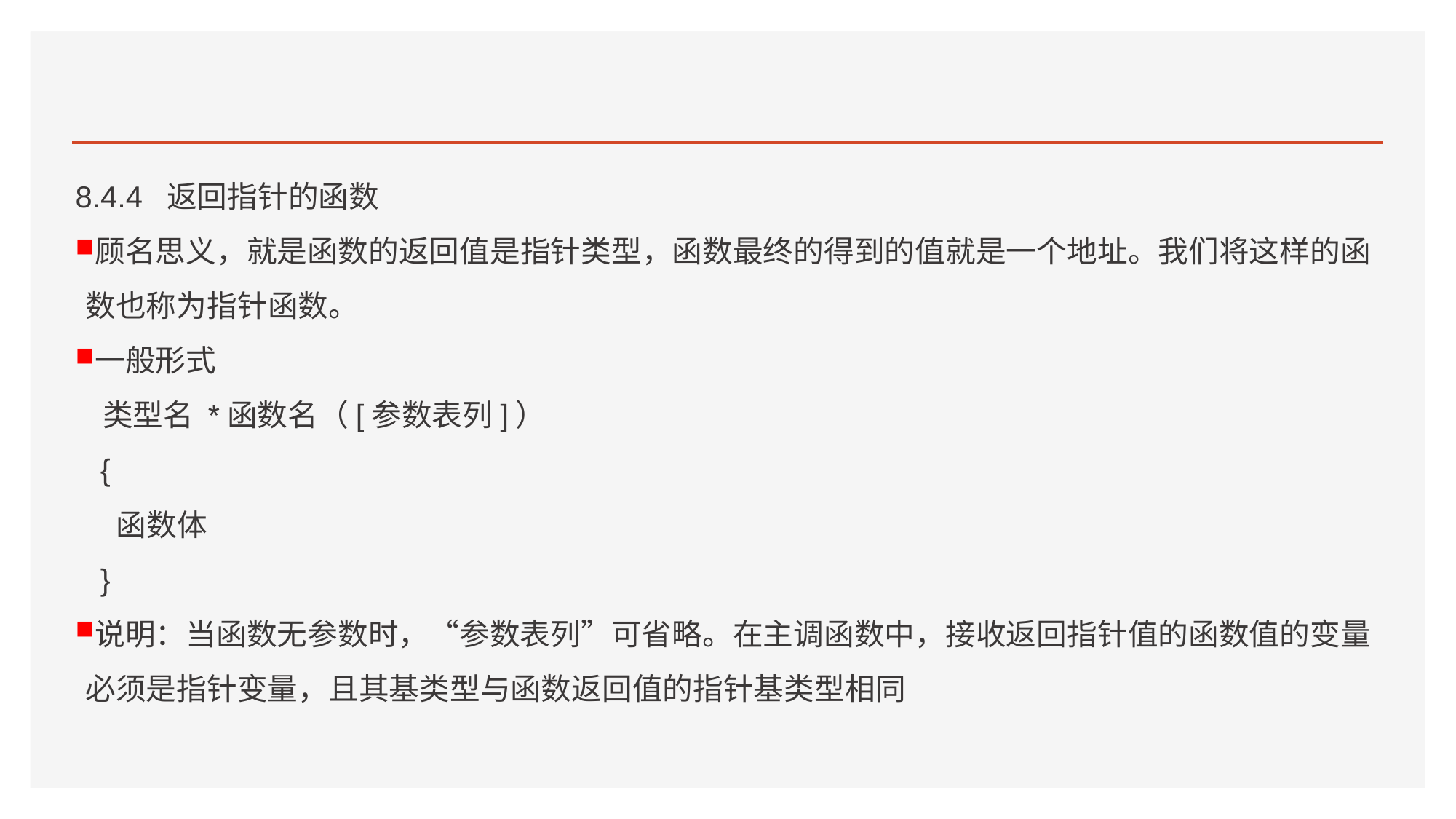

#
8.4.4  返回指针的函数
顾名思义，就是函数的返回值是指针类型，函数最终的得到的值就是一个地址。我们将这样的函数也称为指针函数。
一般形式
   类型名 *函数名（[参数表列]）
   {
     函数体
   }
说明：当函数无参数时，“参数表列”可省略。在主调函数中，接收返回指针值的函数值的变量必须是指针变量，且其基类型与函数返回值的指针基类型相同